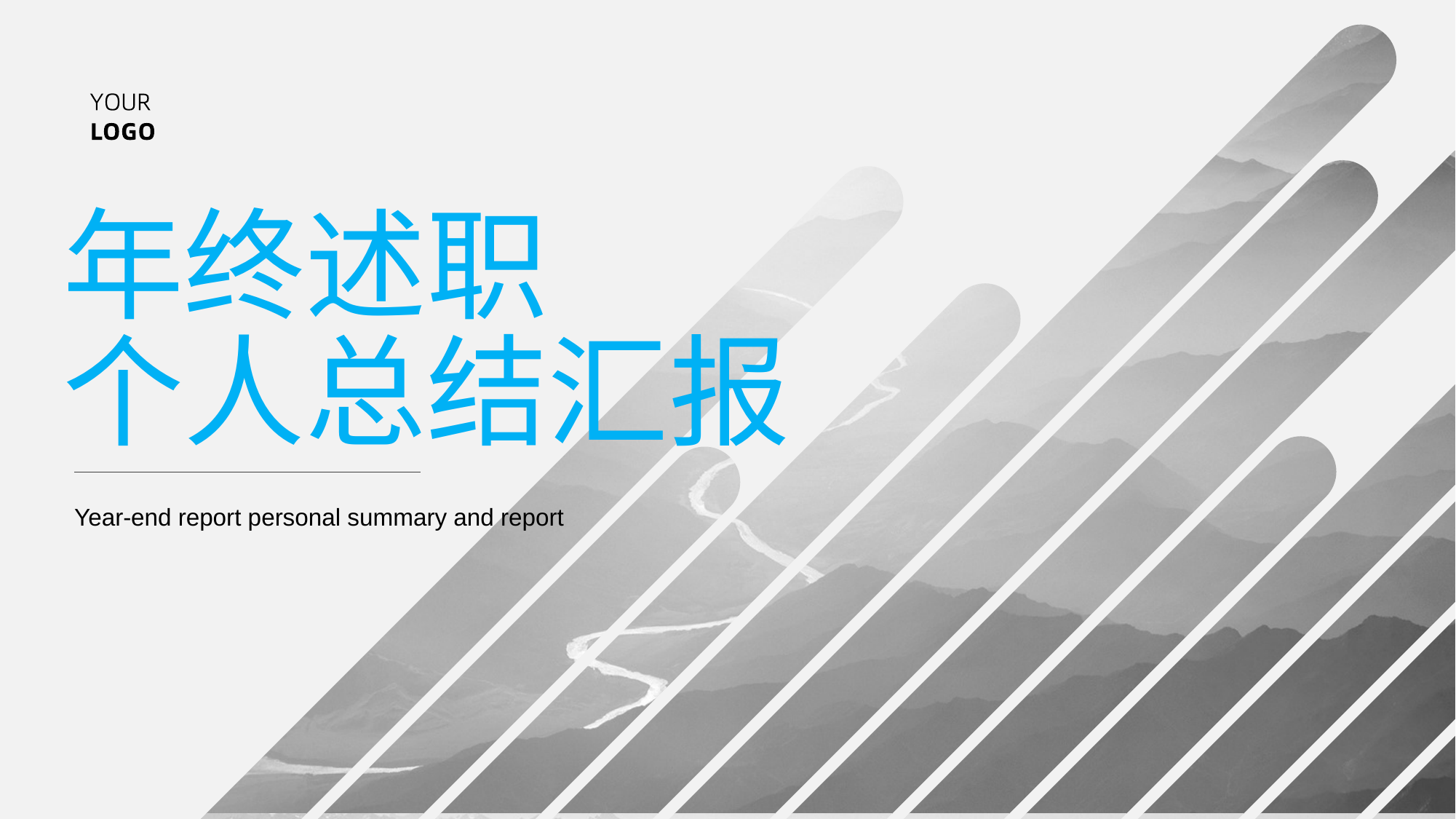

年终述职

个人总结汇报
Year-end report personal summary and report